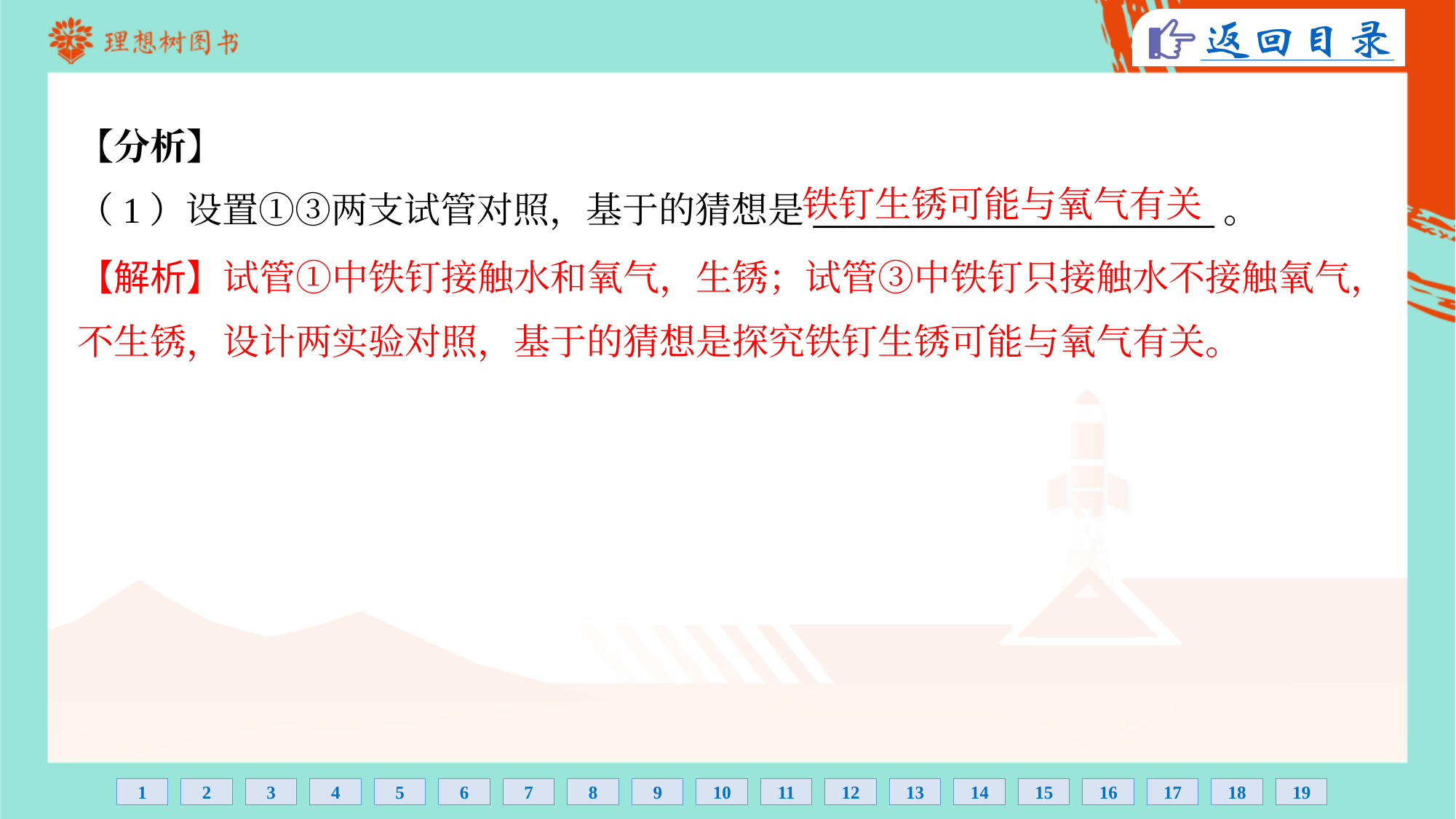

【分析】
铁钉生锈可能与氧气有关
（1）设置①③两支试管对照，基于的猜想是________________________。
【解析】试管①中铁钉接触水和氧气，生锈；试管③中铁钉只接触水不接触氧气，
不生锈，设计两实验对照，基于的猜想是探究铁钉生锈可能与氧气有关。